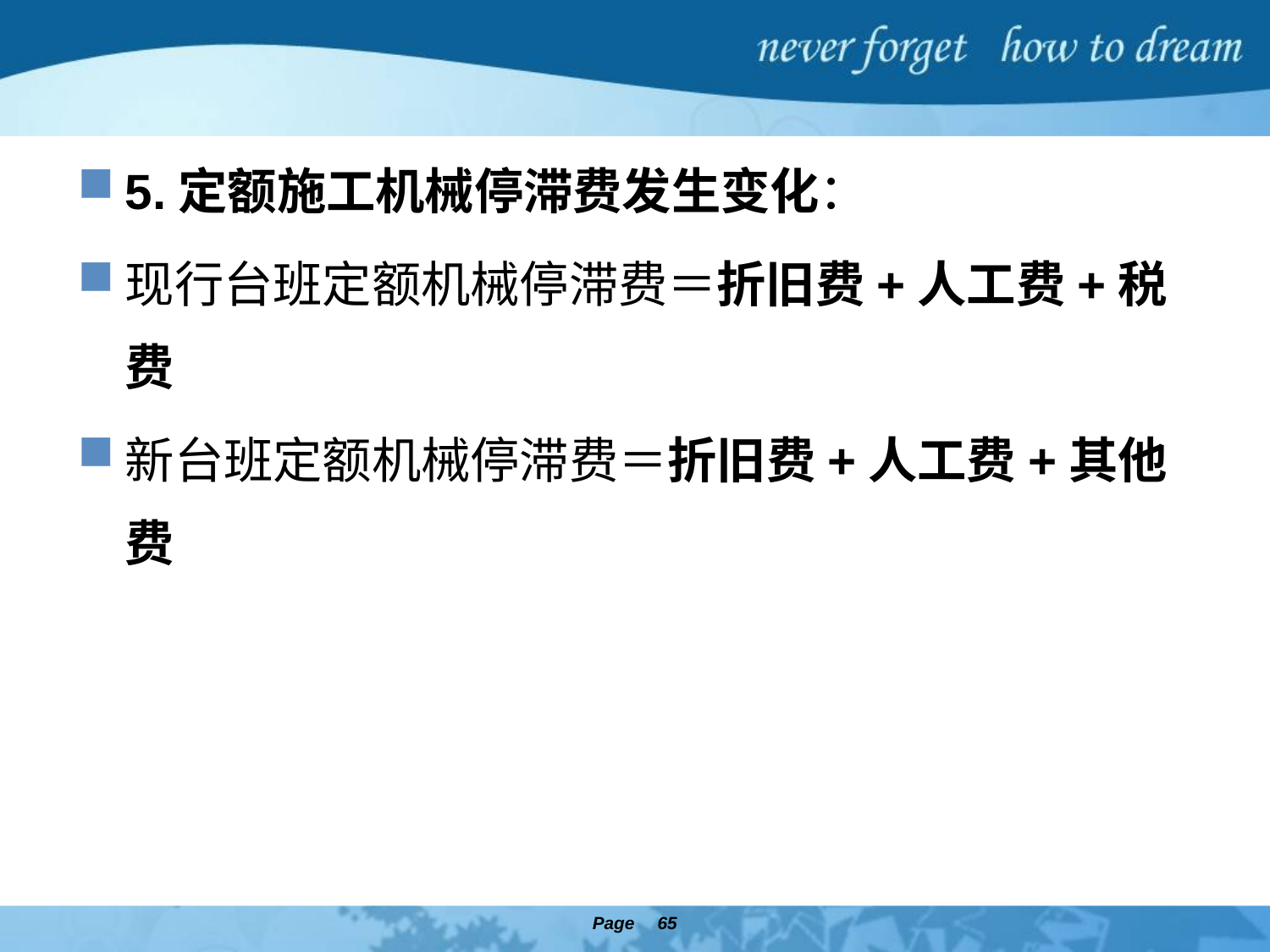

5.定额施工机械停滞费发生变化：
现行台班定额机械停滞费＝折旧费+人工费+税费
新台班定额机械停滞费＝折旧费+人工费+其他费